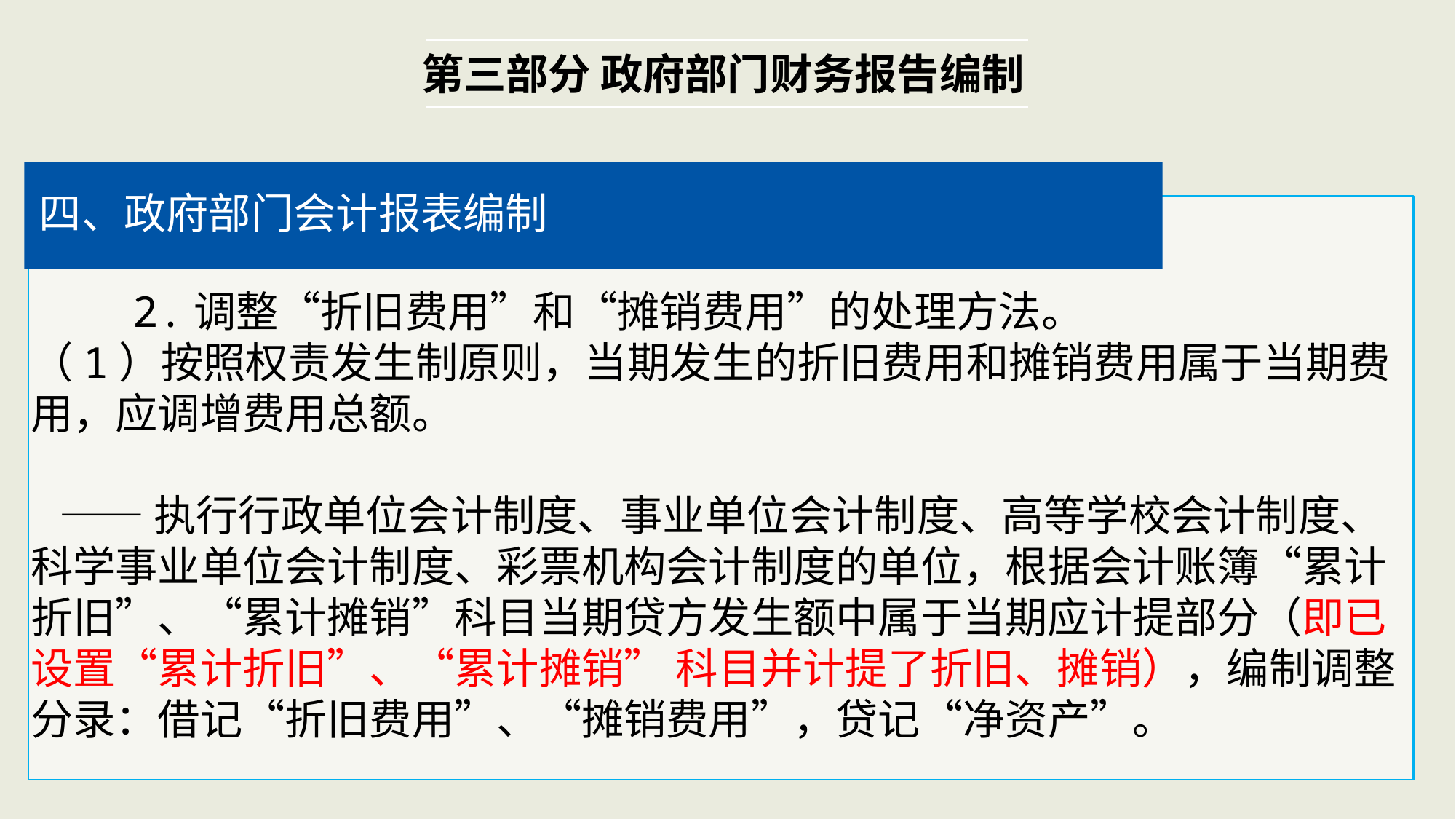

第三部分 政府部门财务报告编制

四、政府部门会计报表编制

    2.调整“折旧费用”和“摊销费用”的处理方法。
（1）按照权责发生制原则，当期发生的折旧费用和摊销费用属于当期费用，应调增费用总额。

   ——执行行政单位会计制度、事业单位会计制度、高等学校会计制度、科学事业单位会计制度、彩票机构会计制度的单位，根据会计账簿“累计折旧”、“累计摊销”科目当期贷方发生额中属于当期应计提部分（即已设置“累计折旧”、“累计摊销” 科目并计提了折旧、摊销），编制调整分录：借记“折旧费用”、“摊销费用”，贷记“净资产”。

75